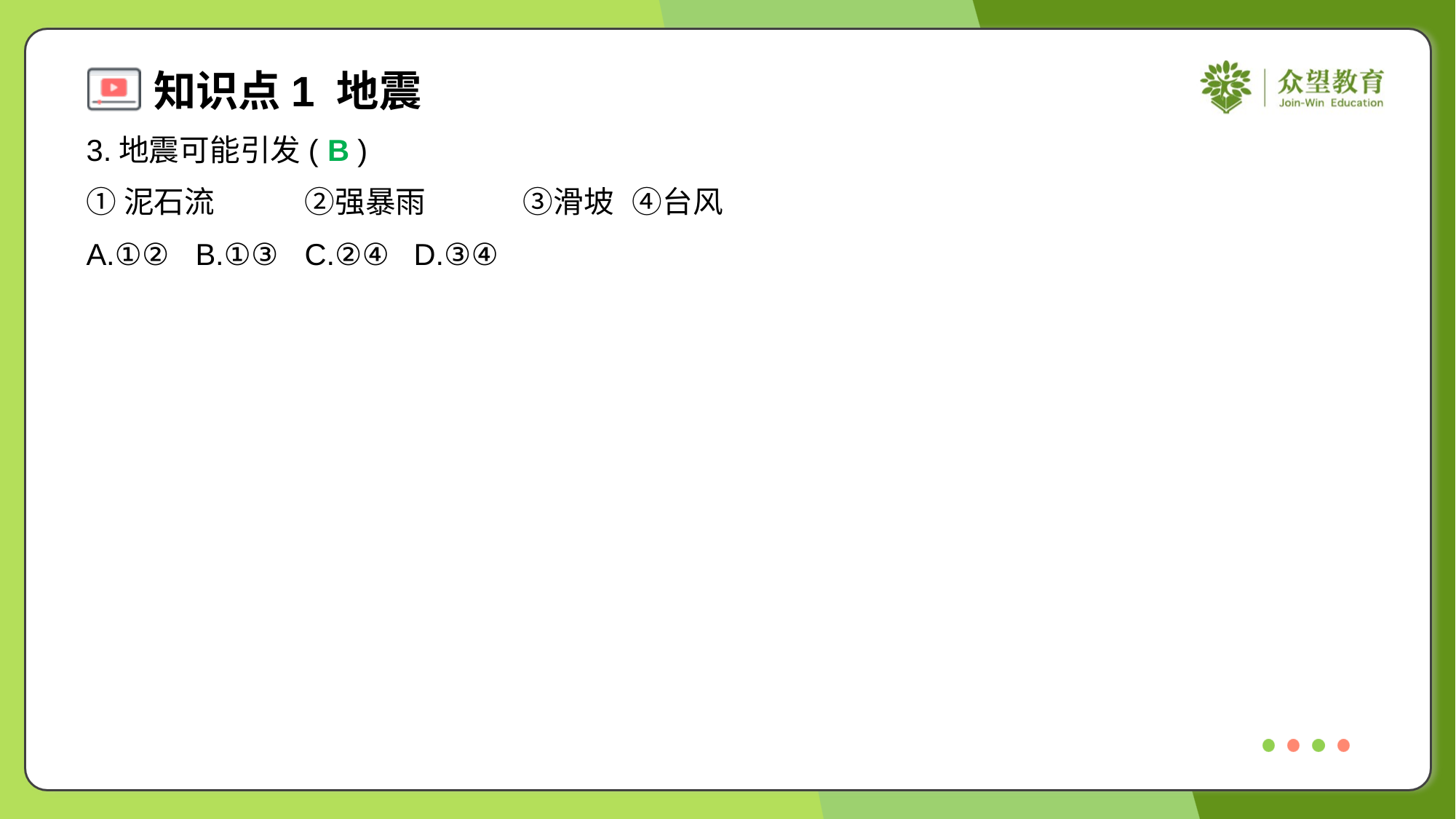

3.地震可能引发(     )
B
①泥石流	②强暴雨	③滑坡	④台风
A.①②	B.①③	C.②④	D.③④